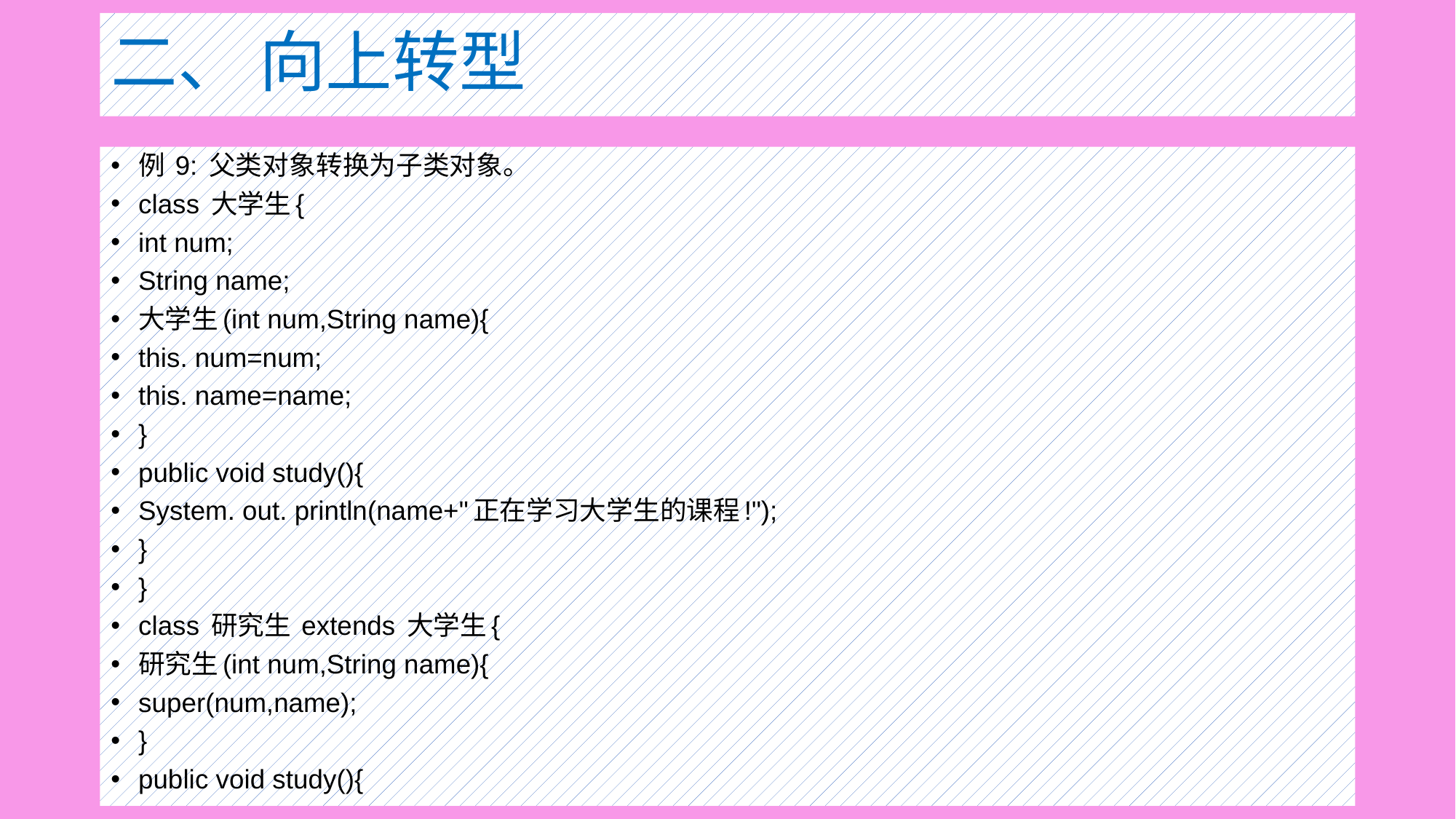

# 二、 向上转型
例 9: 父类对象转换为子类对象。
class 大学生{
int num;
String name;
大学生(int num,String name){
this. num=num;
this. name=name;
}
public void study(){
System. out. println(name+"正在学习大学生的课程!");
}
}
class 研究生 extends 大学生{
研究生(int num,String name){
super(num,name);
}
public void study(){